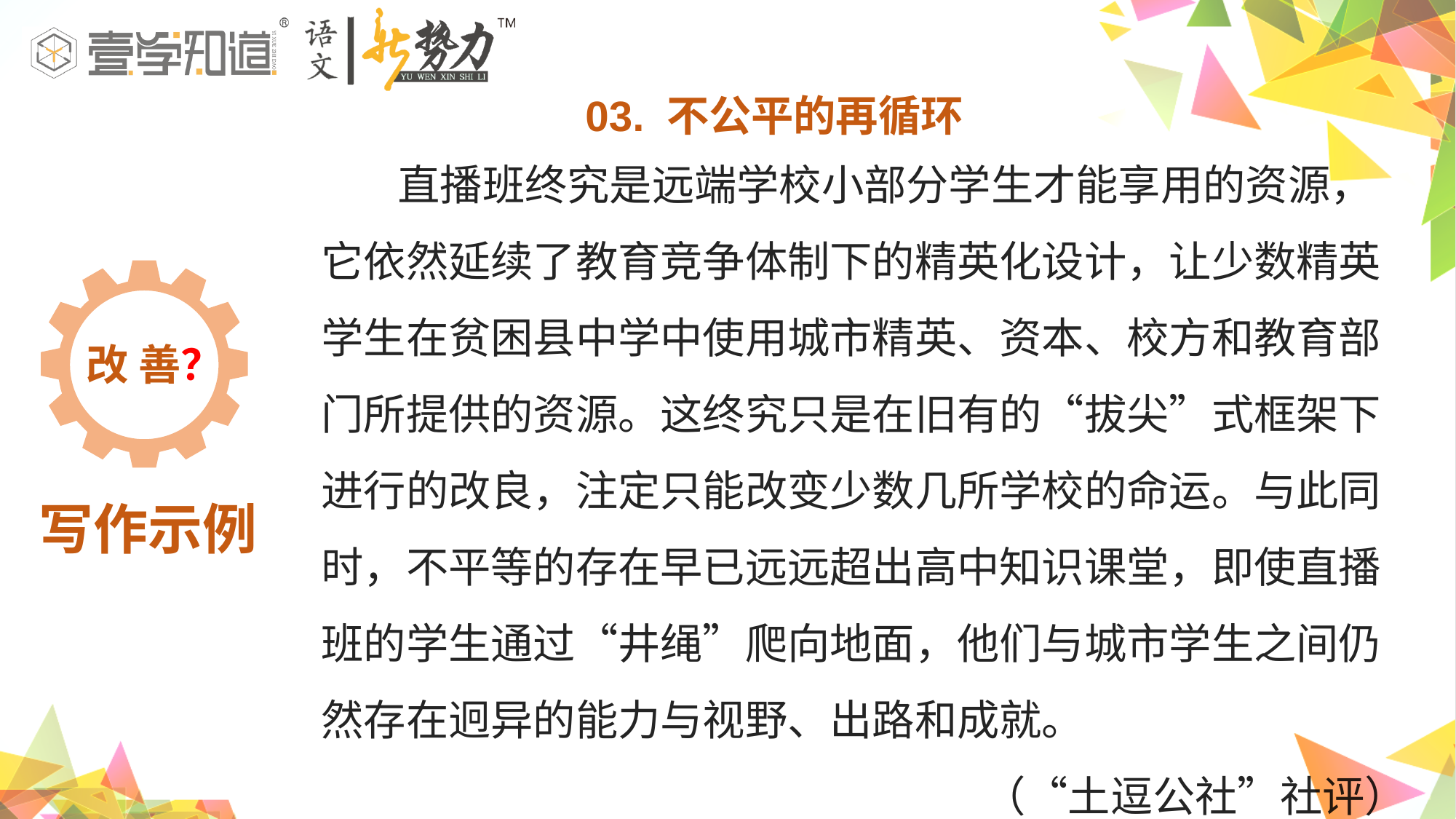

直播班终究是远端学校小部分学生才能享用的资源，它依然延续了教育竞争体制下的精英化设计，让少数精英学生在贫困县中学中使用城市精英、资本、校方和教育部门所提供的资源。这终究只是在旧有的“拔尖”式框架下进行的改良，注定只能改变少数几所学校的命运。与此同时，不平等的存在早已远远超出高中知识课堂，即使直播班的学生通过“井绳”爬向地面，他们与城市学生之间仍然存在迥异的能力与视野、出路和成就。
（“土逗公社”社评）
03. 不公平的再循环

改 善？
写作示例